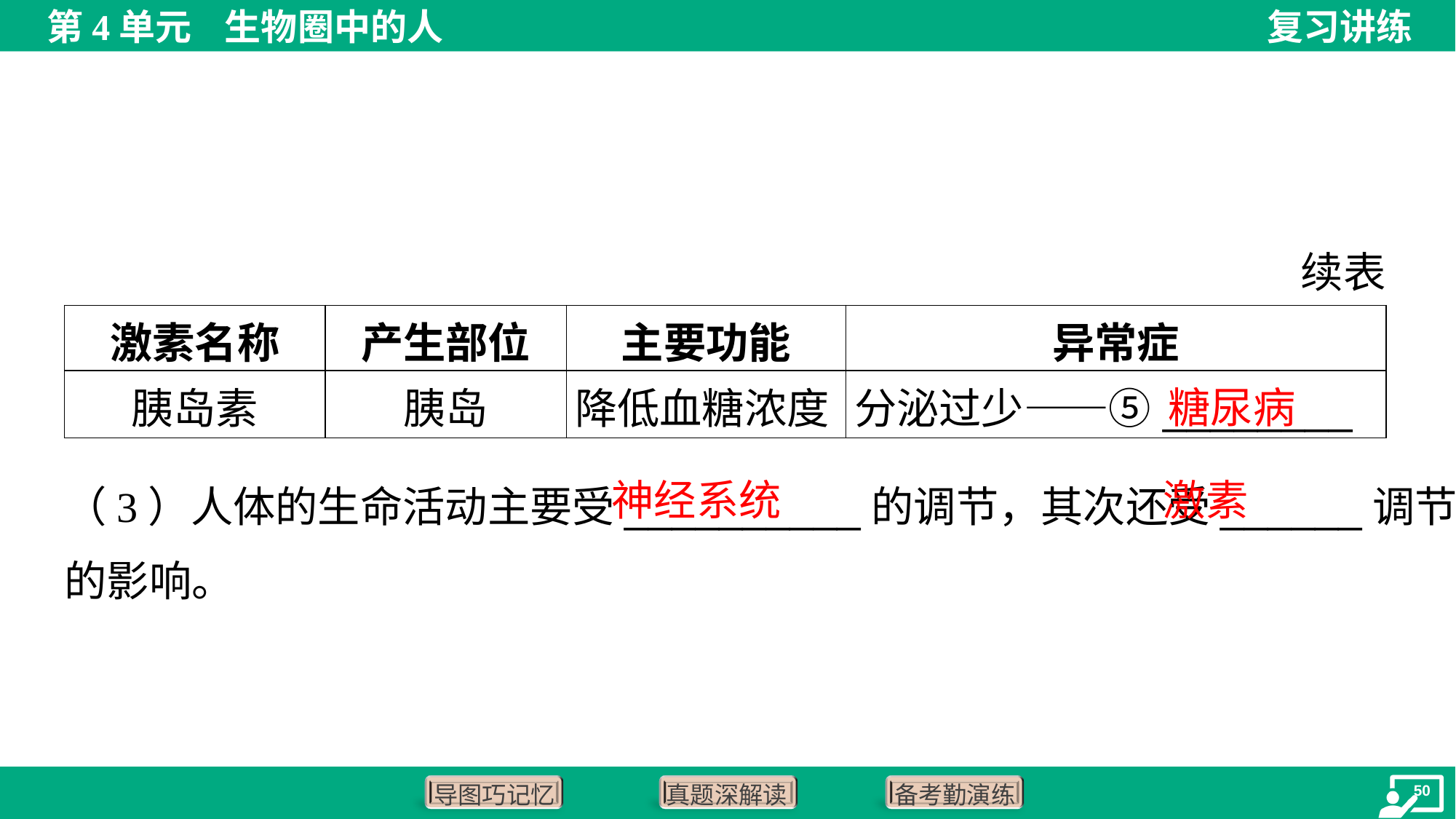

续表
| 激素名称 | 产生部位 | 主要功能 | 异常症 |
| --- | --- | --- | --- |
| 胰岛素 | 胰岛 | 降低血糖浓度 | 分泌过少——⑤\_\_\_\_\_\_\_\_ |
糖尿病
神经系统
激素
（3）人体的生命活动主要受__________的调节，其次还受______调节
的影响。